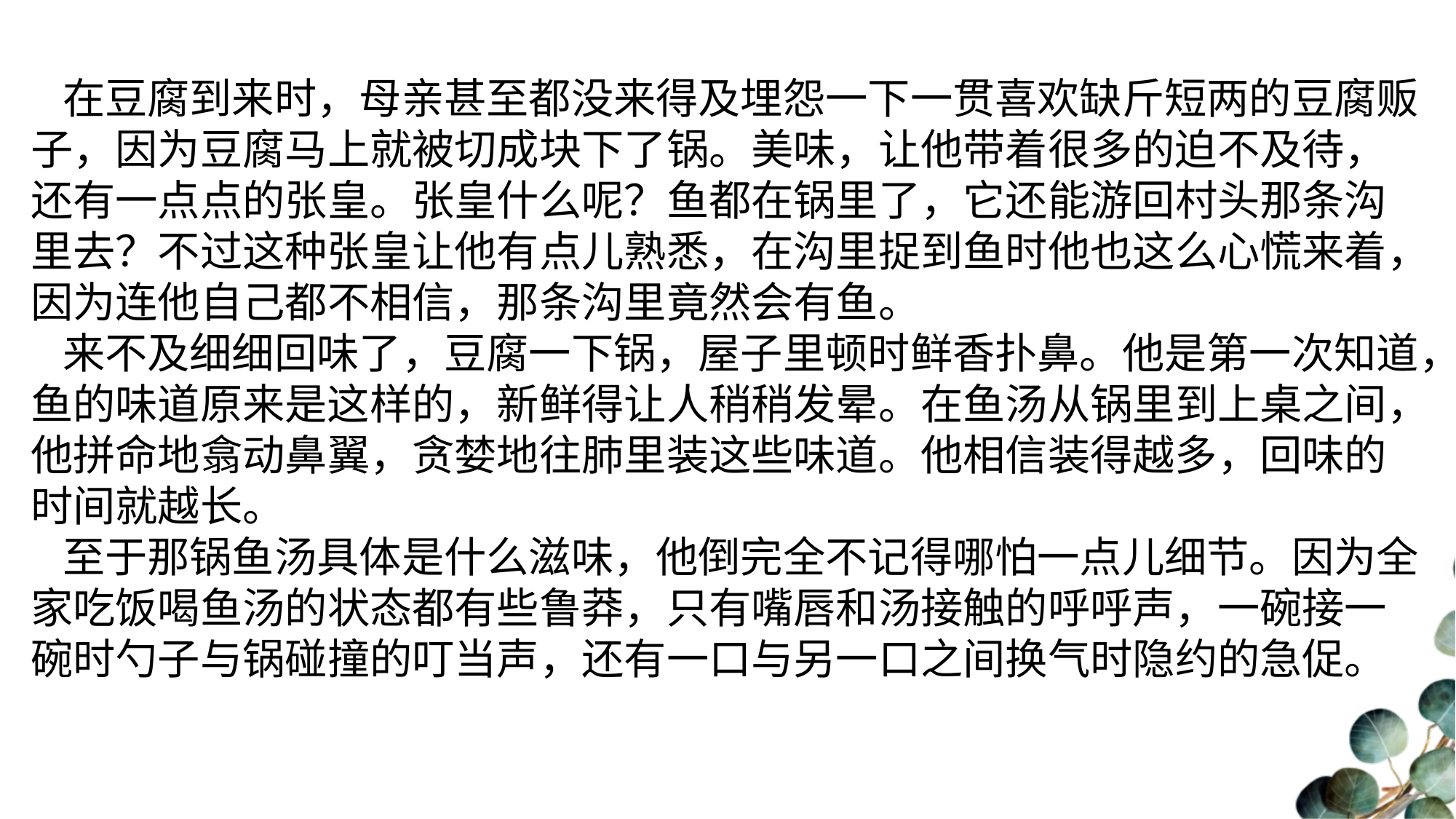

在豆腐到来时，母亲甚至都没来得及埋怨一下一贯喜欢缺斤短两的豆腐贩子，因为豆腐马上就被切成块下了锅。美味，让他带着很多的迫不及待，还有一点点的张皇。张皇什么呢？鱼都在锅里了，它还能游回村头那条沟里去？不过这种张皇让他有点儿熟悉，在沟里捉到鱼时他也这么心慌来着，因为连他自己都不相信，那条沟里竟然会有鱼。
来不及细细回味了，豆腐一下锅，屋子里顿时鲜香扑鼻。他是第一次知道，鱼的味道原来是这样的，新鲜得让人稍稍发晕。在鱼汤从锅里到上桌之间，他拼命地翕动鼻翼，贪婪地往肺里装这些味道。他相信装得越多，回味的时间就越长。
至于那锅鱼汤具体是什么滋味，他倒完全不记得哪怕一点儿细节。因为全家吃饭喝鱼汤的状态都有些鲁莽，只有嘴唇和汤接触的呼呼声，一碗接一碗时勺子与锅碰撞的叮当声，还有一口与另一口之间换气时隐约的急促。